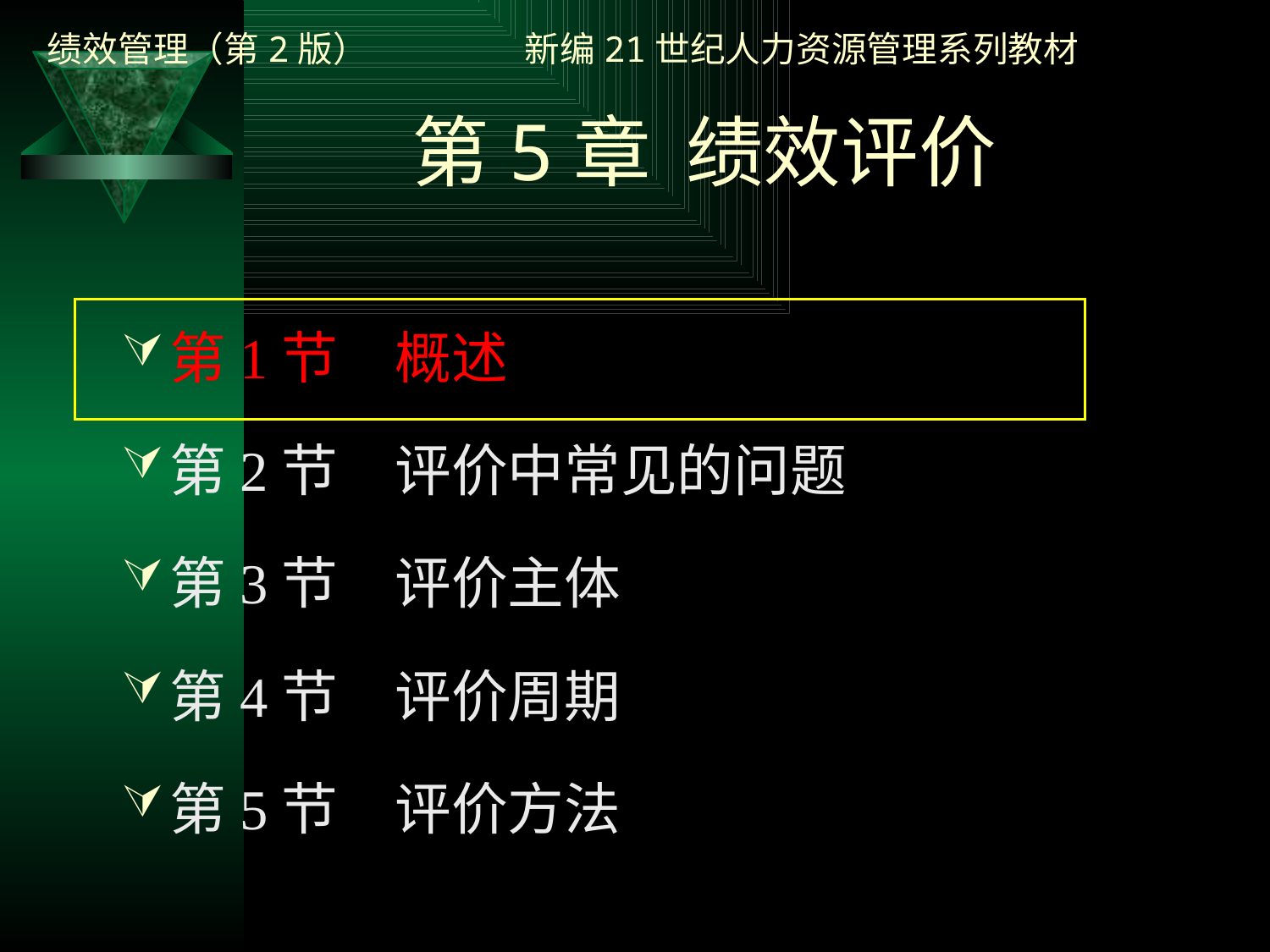

第5章  绩效评价
第1节　概述
第2节　评价中常见的问题
第3节　评价主体
第4节　评价周期
第5节　评价方法